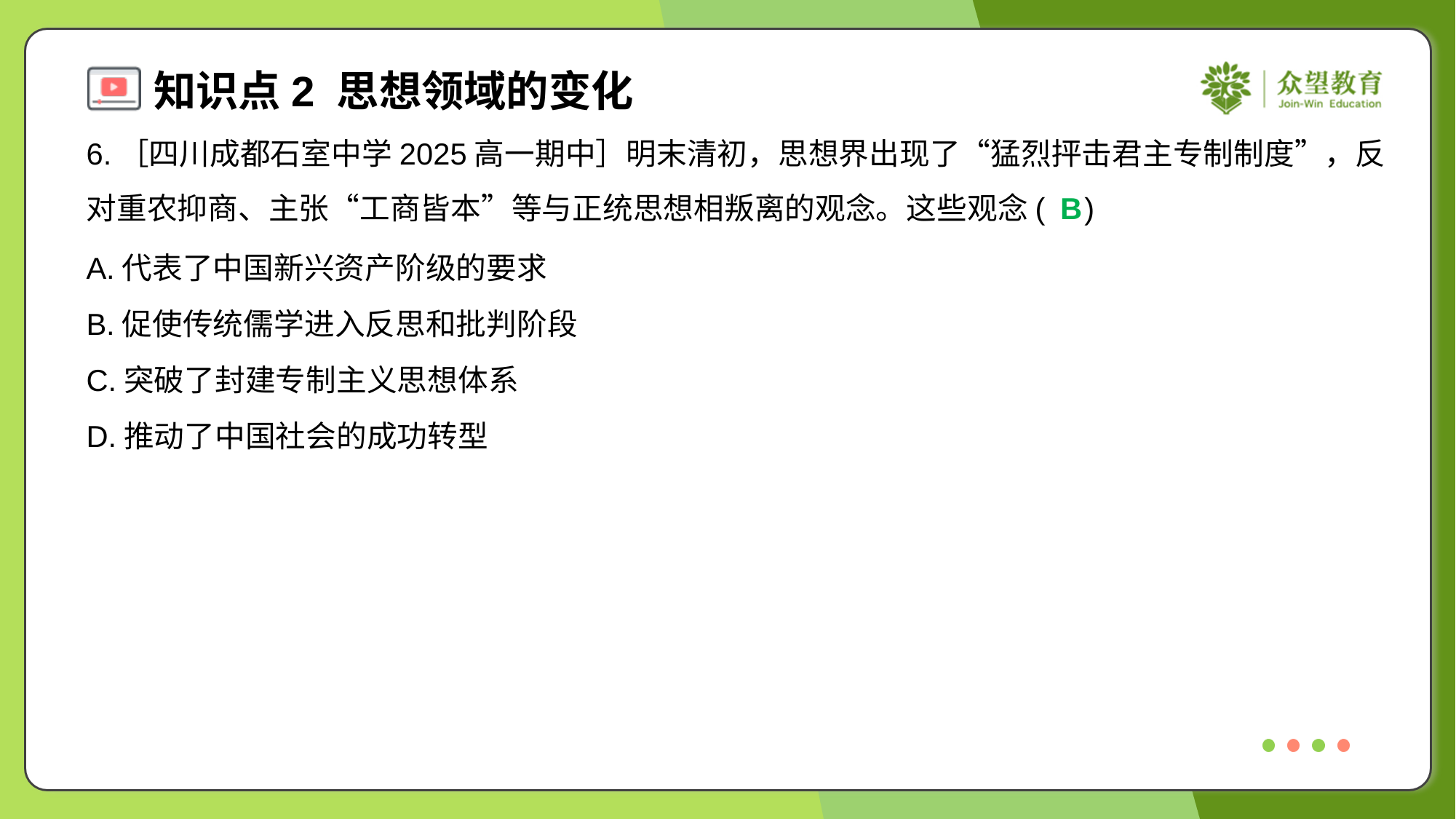

6.［四川成都石室中学2025高一期中］明末清初，思想界出现了“猛烈抨击君主专制制度”，反
对重农抑商、主张“工商皆本”等与正统思想相叛离的观念。这些观念(     )
B
A.代表了中国新兴资产阶级的要求
B.促使传统儒学进入反思和批判阶段
C.突破了封建专制主义思想体系
D.推动了中国社会的成功转型